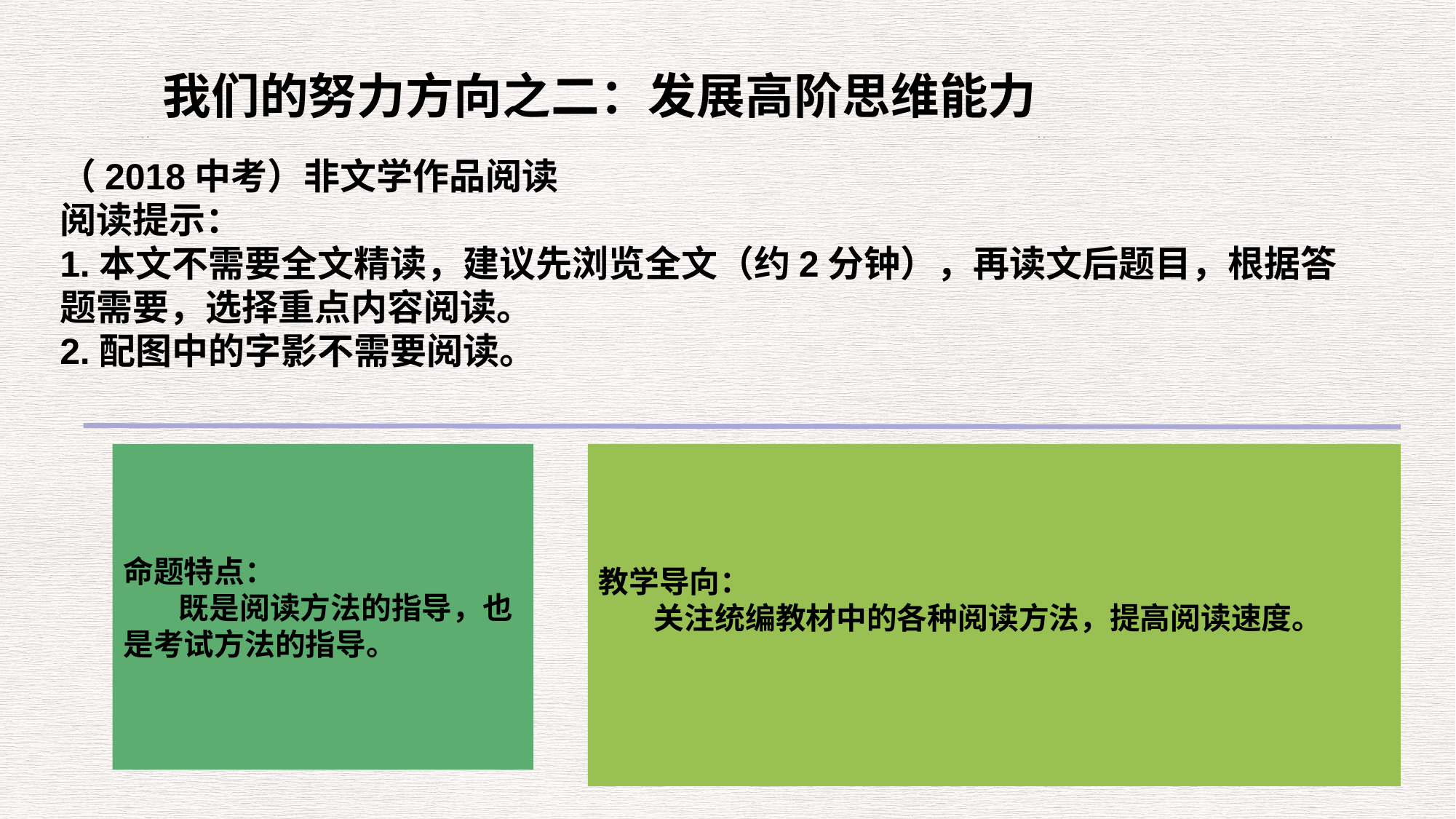

我们的努力方向之二：发展高阶思维能力
（2018中考）非文学作品阅读
阅读提示：
1.本文不需要全文精读，建议先浏览全文（约2分钟），再读文后题目，根据答题需要，选择重点内容阅读。
2.配图中的字影不需要阅读。

命题特点：
       既是阅读方法的指导，也是考试方法的指导。
教学导向：
       关注统编教材中的各种阅读方法，提高阅读速度。